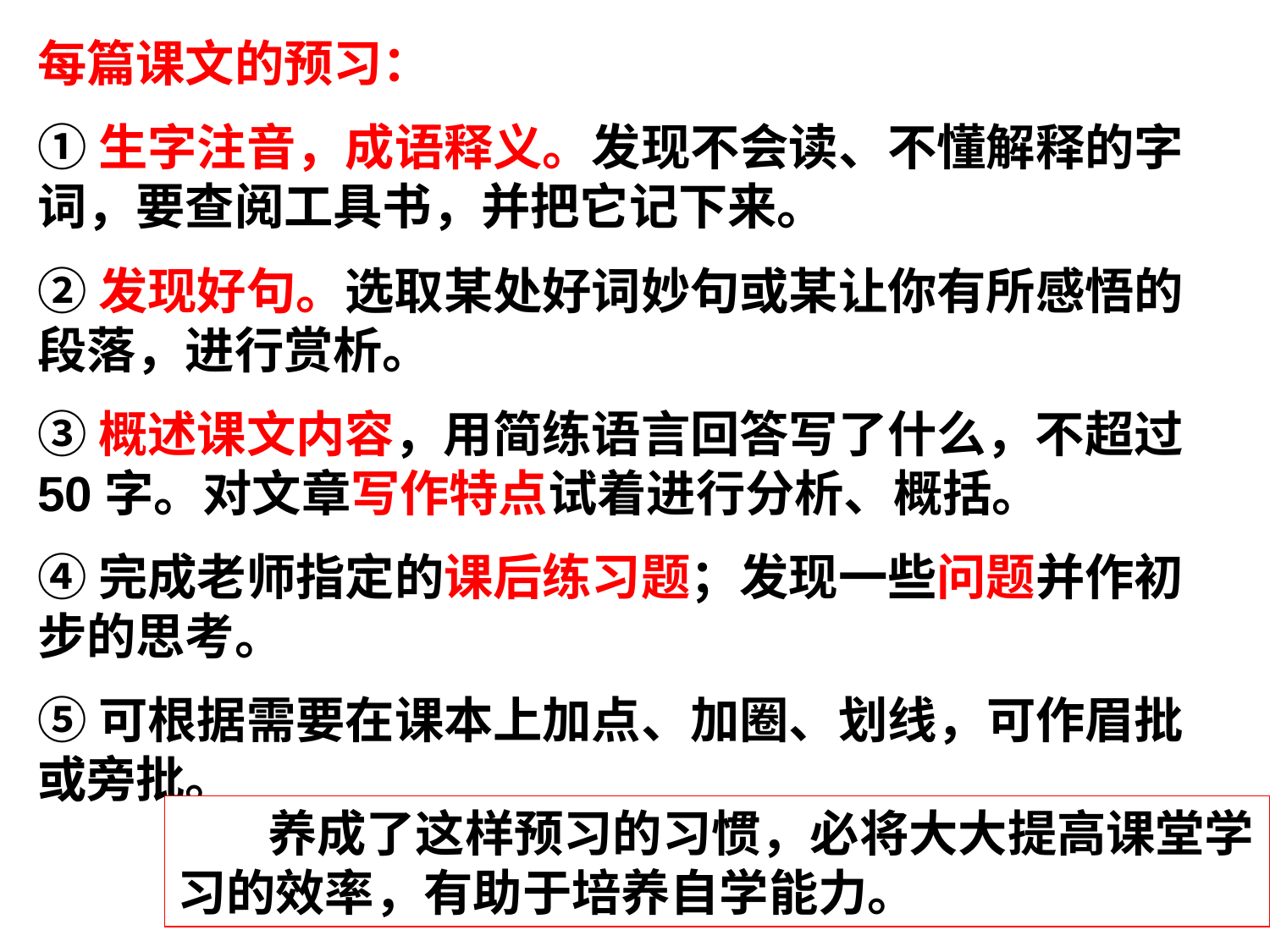

每篇课文的预习：
①生字注音，成语释义。发现不会读、不懂解释的字词，要查阅工具书，并把它记下来。
②发现好句。选取某处好词妙句或某让你有所感悟的段落，进行赏析。
③概述课文内容，用简练语言回答写了什么，不超过50字。对文章写作特点试着进行分析、概括。
④完成老师指定的课后练习题；发现一些问题并作初步的思考。
⑤可根据需要在课本上加点、加圈、划线，可作眉批或旁批。
       养成了这样预习的习惯，必将大大提高课堂学习的效率，有助于培养自学能力。